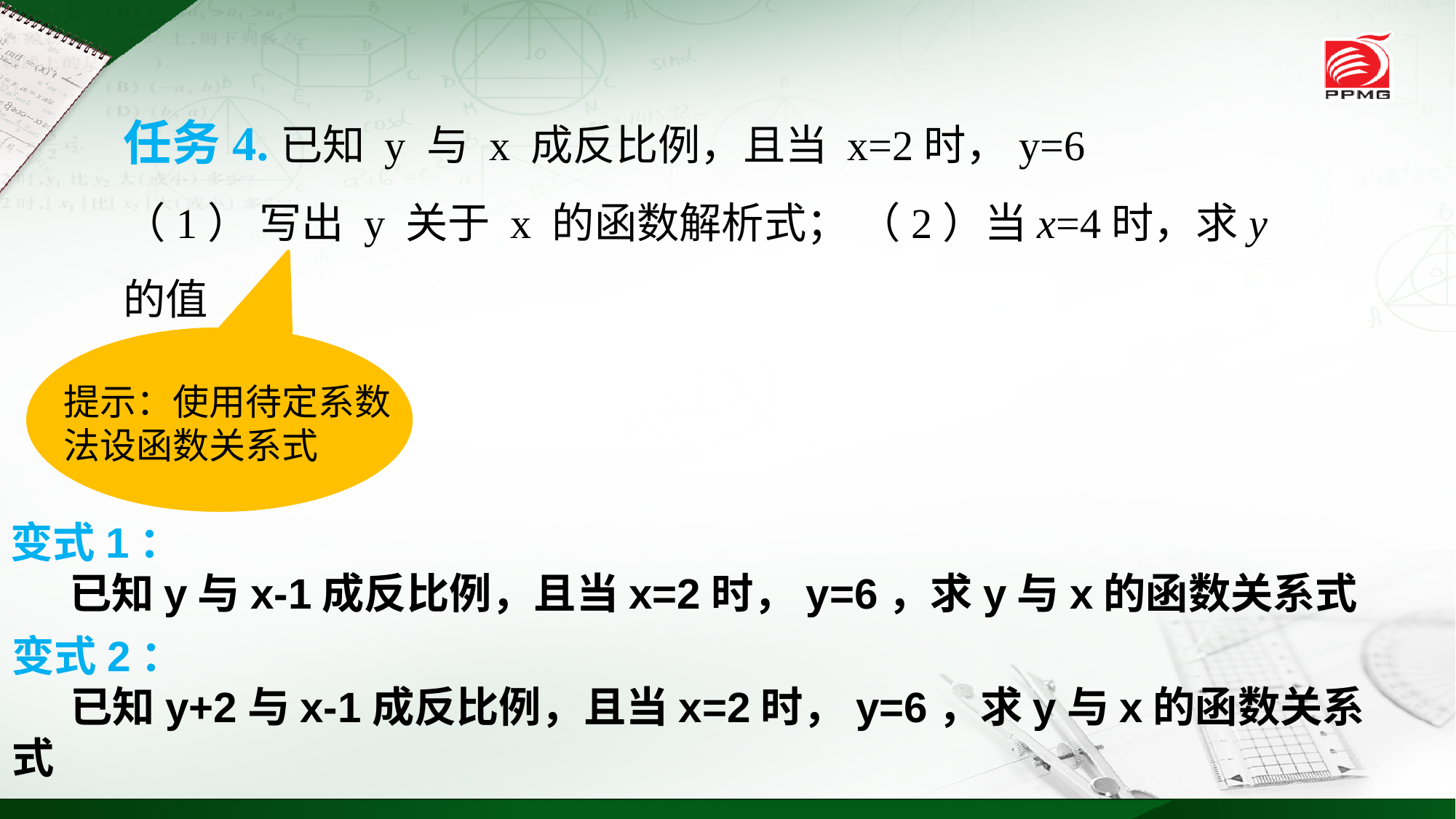

任务4.已知 y 与 x 成反比例，且当 x=2时，y=6
（1） 写出 y 关于 x 的函数解析式； （2）当x=4时，求y的值

提示：使用待定系数法设函数关系式
变式1：
     已知y与x-1成反比例，且当x=2时，y=6，求y与x的函数关系式
变式2：
     已知y+2与x-1成反比例，且当x=2时，y=6，求y与x的函数关系式